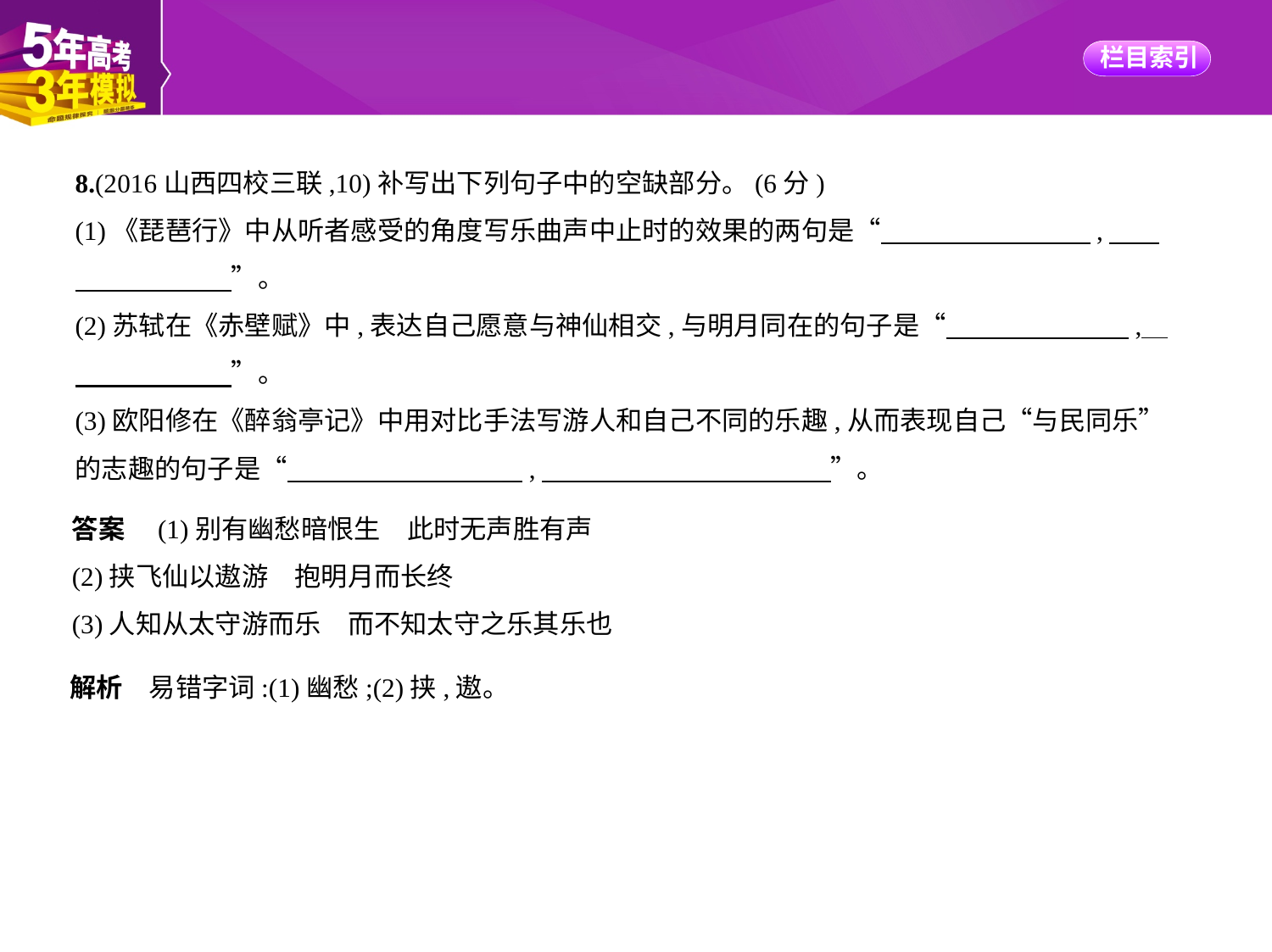

8.(2016山西四校三联,10)补写出下列句子中的空缺部分。(6分)
(1)《琵琶行》中从听者感受的角度写乐曲声中止时的效果的两句是“　　　　　　　    ,　    
　　　　　    ”。
(2)苏轼在《赤壁赋》中,表达自己愿意与神仙相交,与明月同在的句子是“　　　　　　    ,    
　　　　　    ”。
(3)欧阳修在《醉翁亭记》中用对比手法写游人和自己不同的乐趣,从而表现自己“与民同乐”
的志趣的句子是“　　　　　　　　    ,　　　　　　　　　　    ”。
答案　(1)别有幽愁暗恨生　此时无声胜有声
(2)挟飞仙以遨游　抱明月而长终
(3)人知从太守游而乐　而不知太守之乐其乐也
解析　易错字词:(1)幽愁;(2)挟,遨。